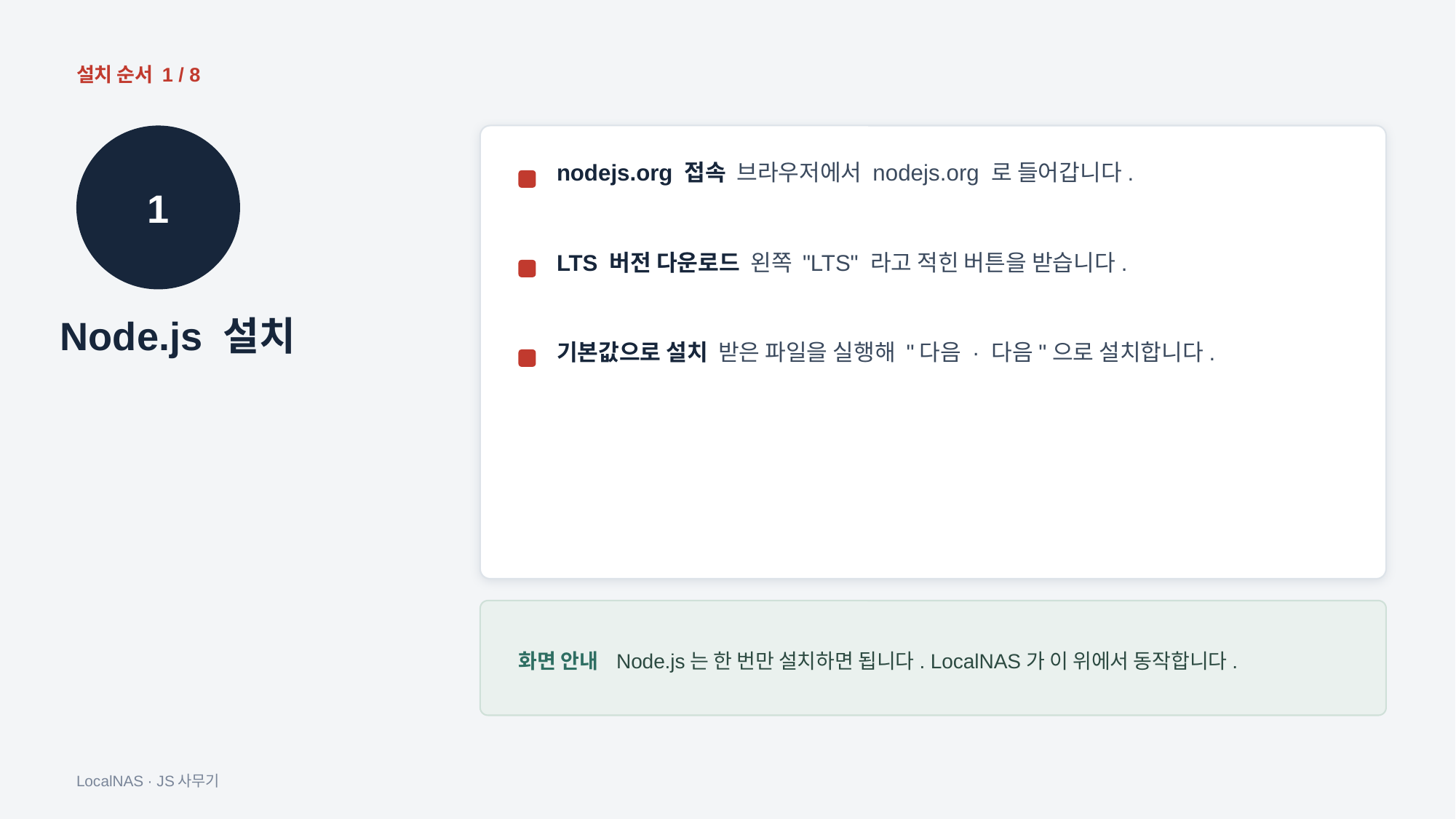

설치 순서 1 / 8

1

nodejs.org 접속  브라우저에서 nodejs.org 로 들어갑니다.

LTS 버전 다운로드  왼쪽 "LTS" 라고 적힌 버튼을 받습니다.

Node.js 설치
기본값으로 설치  받은 파일을 실행해 "다음 · 다음"으로 설치합니다.

화면 안내   Node.js는 한 번만 설치하면 됩니다. LocalNAS가 이 위에서 동작합니다.
LocalNAS · JS사무기